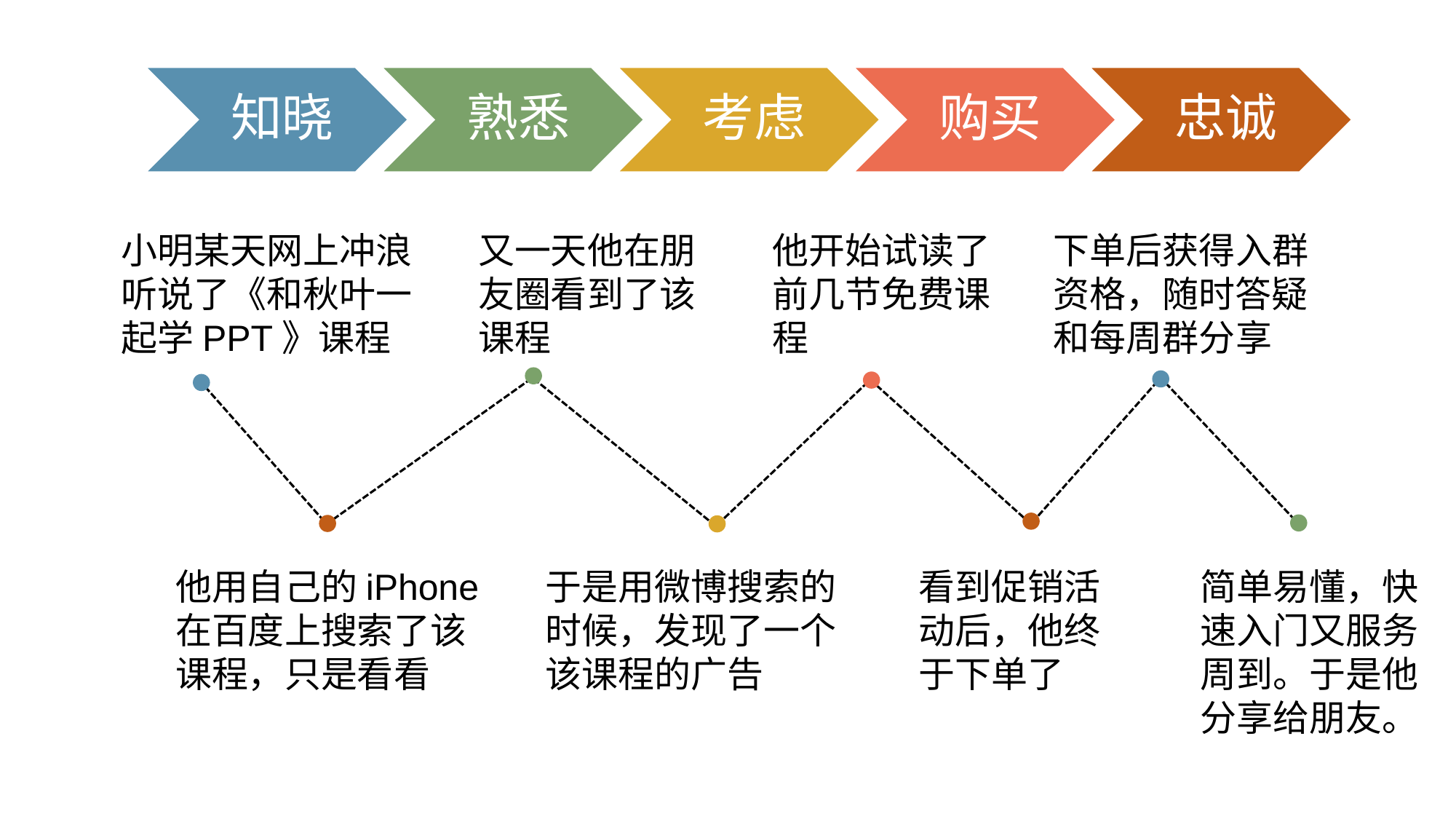

知晓
熟悉
考虑
购买
忠诚
下单后获得入群资格，随时答疑和每周群分享
小明某天网上冲浪听说了《和秋叶一起学PPT》课程
又一天他在朋友圈看到了该课程
他开始试读了前几节免费课程

他用自己的iPhone在百度上搜索了该课程，只是看看
于是用微博搜索的时候，发现了一个该课程的广告
看到促销活动后，他终于下单了
简单易懂，快速入门又服务周到。于是他分享给朋友。